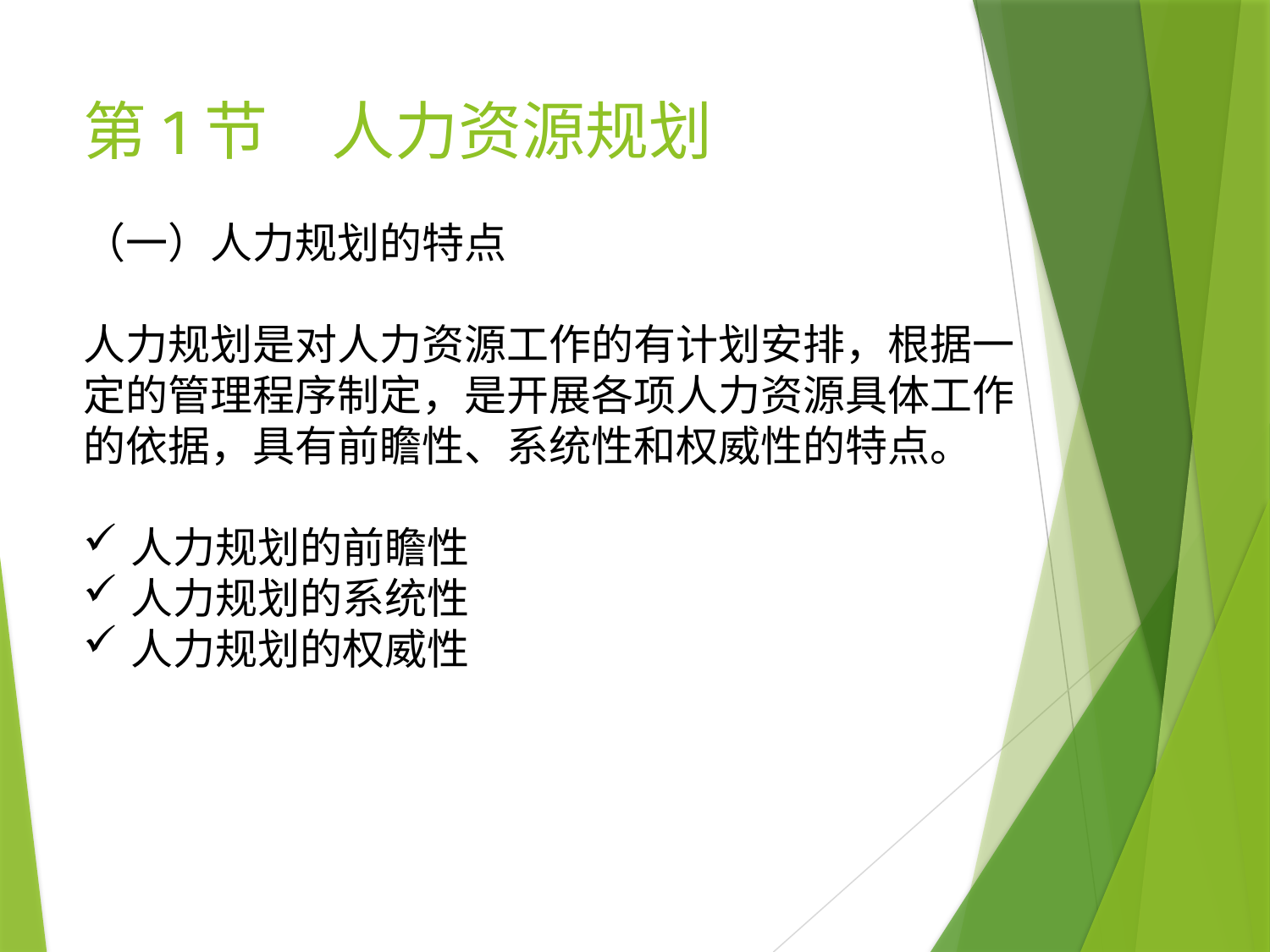

# 第1节　人力资源规划
（一）人力规划的特点

人力规划是对人力资源工作的有计划安排，根据一定的管理程序制定，是开展各项人力资源具体工作的依据，具有前瞻性、系统性和权威性的特点。

人力规划的前瞻性
人力规划的系统性
人力规划的权威性